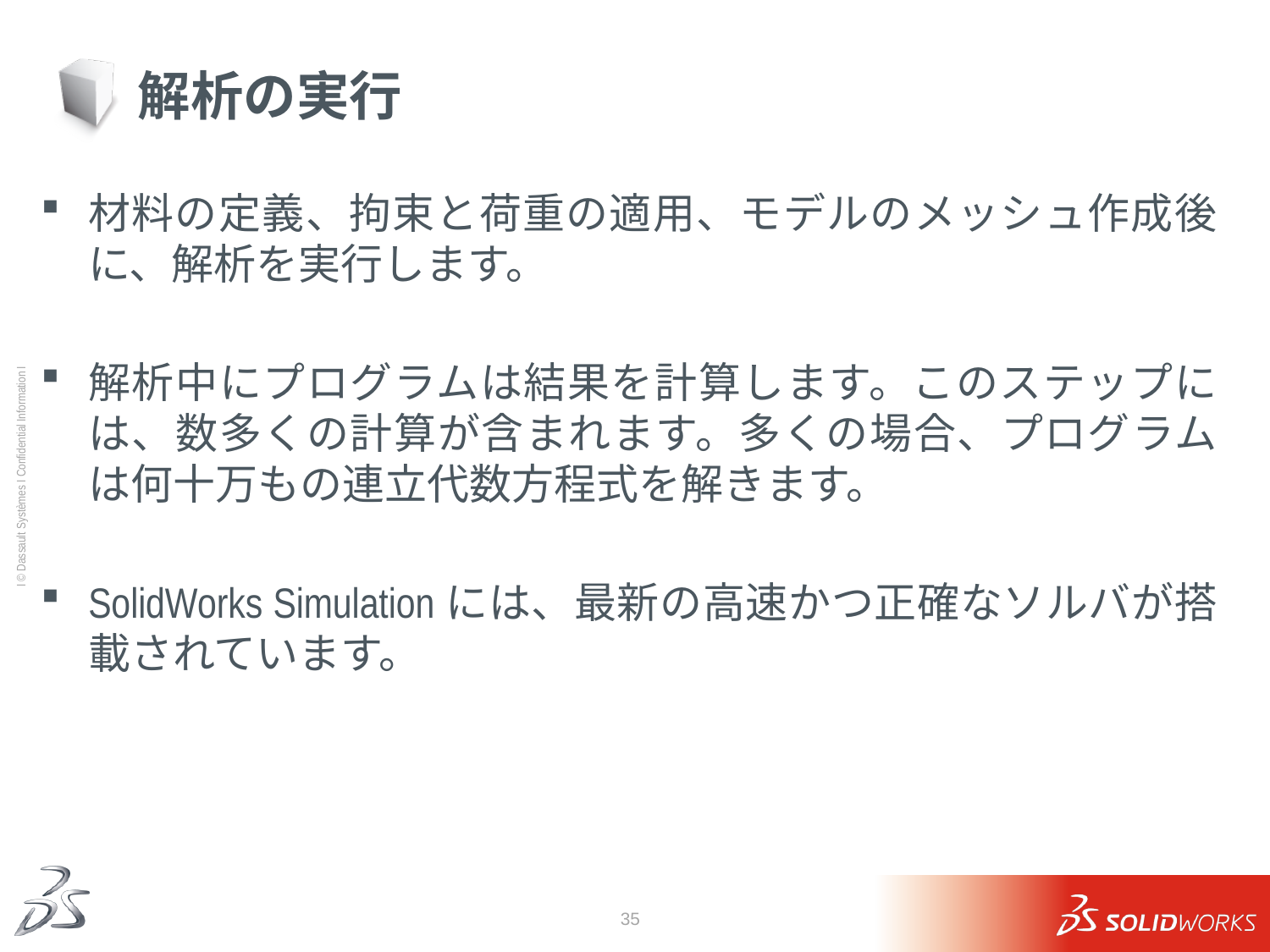

# 解析の実行
材料の定義、拘束と荷重の適用、モデルのメッシュ作成後に、解析を実行します。

解析中にプログラムは結果を計算します。このステップには、数多くの計算が含まれます。多くの場合、プログラムは何十万もの連立代数方程式を解きます。

SolidWorks Simulationには、最新の高速かつ正確なソルバが搭載されています。